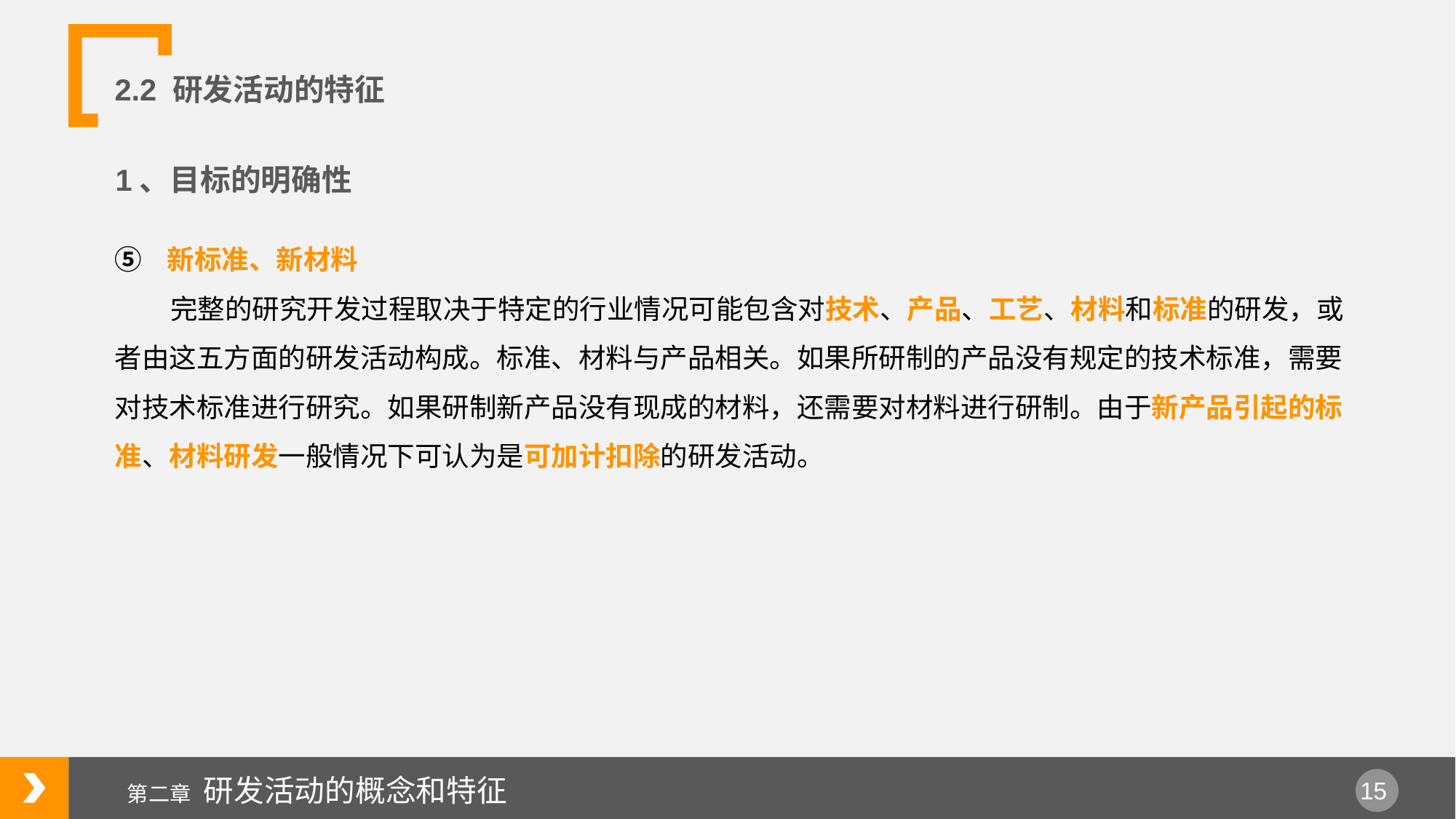

2.2 研发活动的特征
1、目标的明确性
⑤   新标准、新材料
        完整的研究开发过程取决于特定的行业情况可能包含对技术、产品、工艺、材料和标准的研发，或者由这五方面的研发活动构成。标准、材料与产品相关。如果所研制的产品没有规定的技术标准，需要对技术标准进行研究。如果研制新产品没有现成的材料，还需要对材料进行研制。由于新产品引起的标准、材料研发一般情况下可认为是可加计扣除的研发活动。